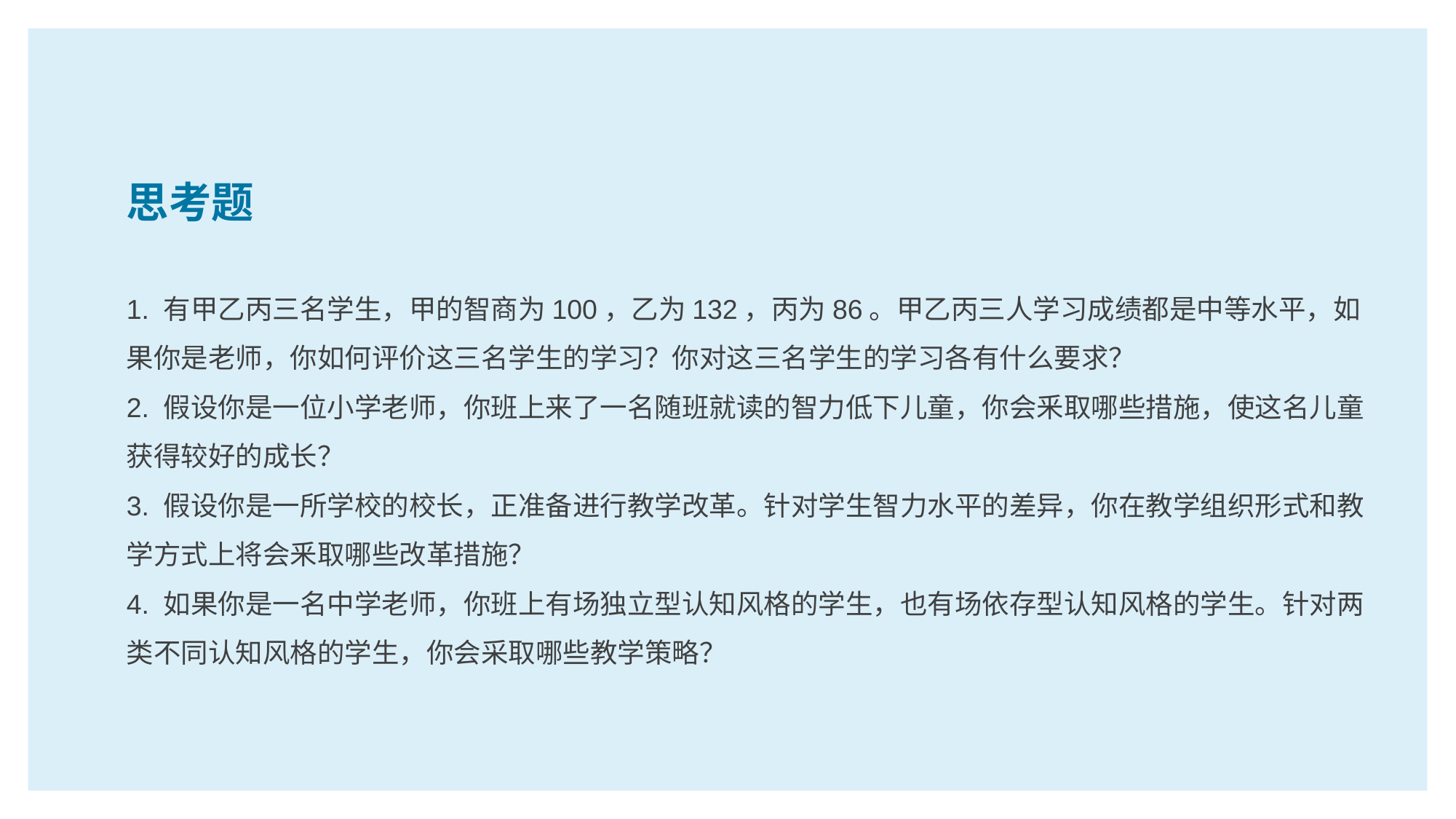

思考题

1. 有甲乙丙三名学生，甲的智商为100，乙为132，丙为86。甲乙丙三人学习成绩都是中等水平，如果你是老师，你如何评价这三名学生的学习？你对这三名学生的学习各有什么要求？
2. 假设你是一位小学老师，你班上来了一名随班就读的智力低下儿童，你会釆取哪些措施，使这名儿童获得较好的成长？
3. 假设你是一所学校的校长，正准备进行教学改革。针对学生智力水平的差异，你在教学组织形式和教学方式上将会釆取哪些改革措施？
4. 如果你是一名中学老师，你班上有场独立型认知风格的学生，也有场依存型认知风格的学生。针对两类不同认知风格的学生，你会采取哪些教学策略？